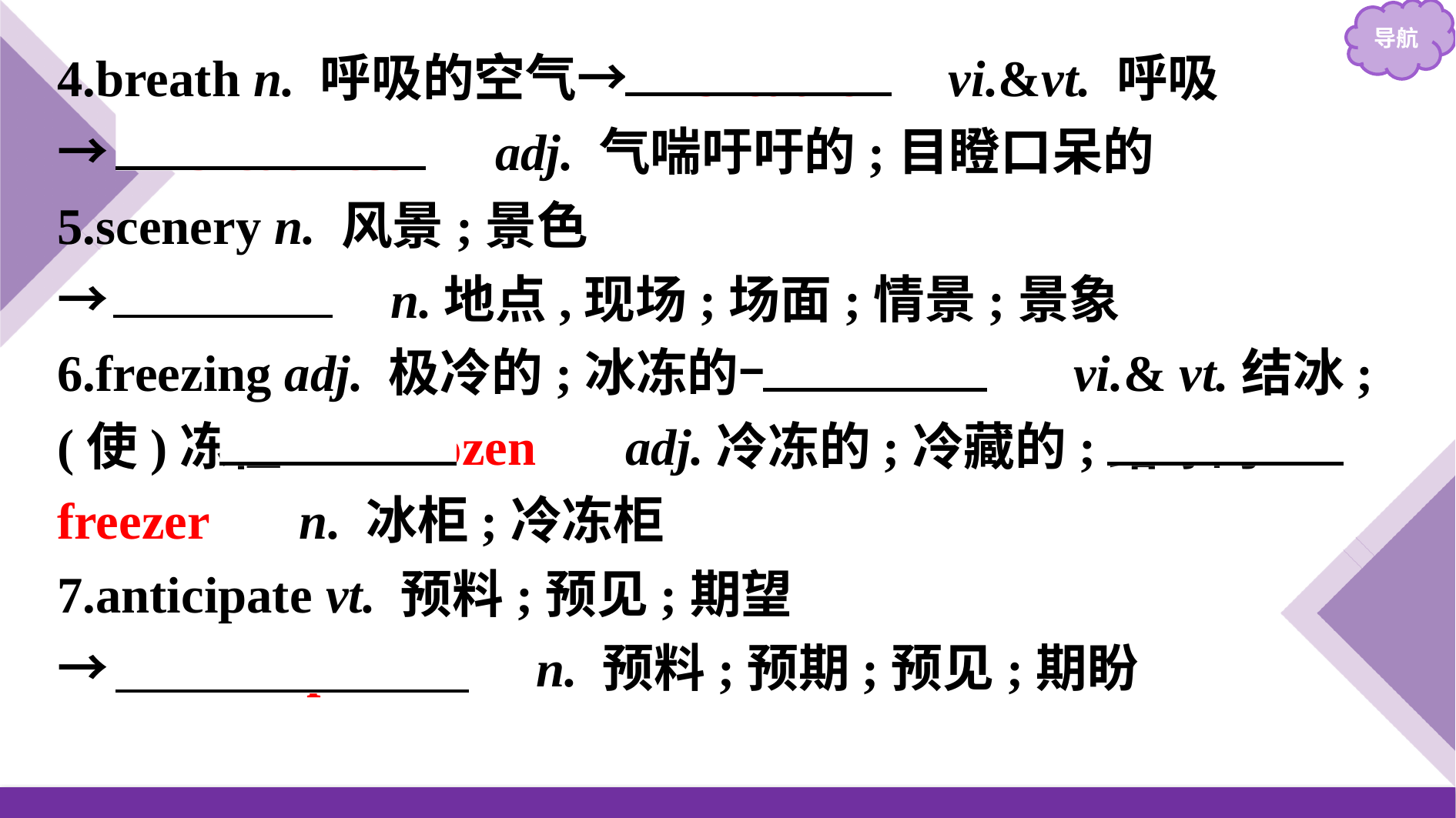

4.breath n. 呼吸的空气→　breathe　 vi.&vt. 呼吸
→　breathless　 adj. 气喘吁吁的;目瞪口呆的
5.scenery n. 风景;景色
→　scene　 n.地点,现场;场面;情景;景象
6.freezing adj. 极冷的;冰冻的→　freeze　 vi.& vt.结冰;(使)冻住→　frozen　 adj.冷冻的;冷藏的;结冰的→　freezer　 n. 冰柜;冷冻柜
7.anticipate vt. 预料;预见;期望
→　anticipation　 n. 预料;预期;预见;期盼